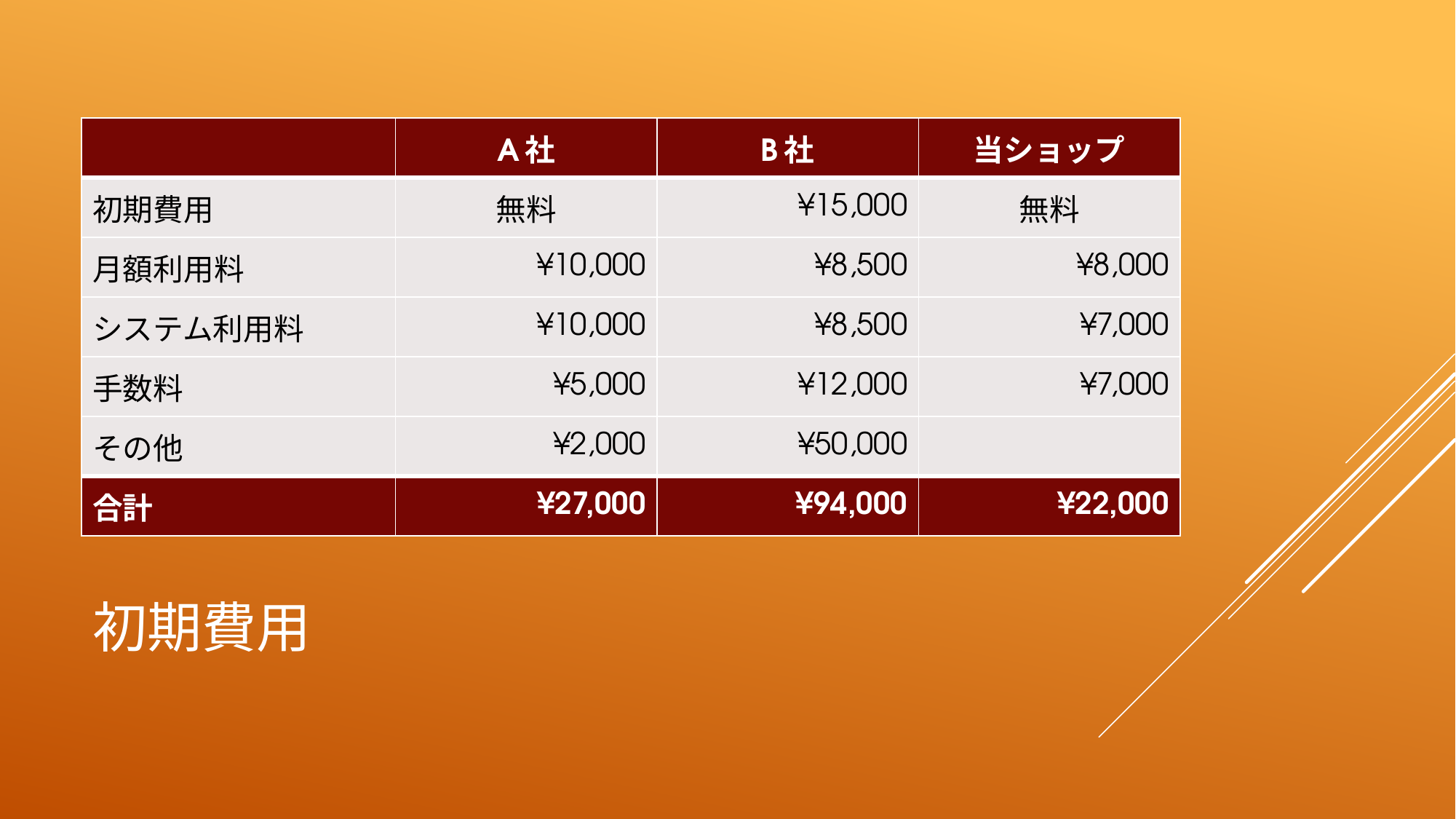

|  | A社 | B社 | 当ショップ |
| --- | --- | --- | --- |
| 初期費用 | 無料 | ¥15,000 | 無料 |
| 月額利用料 | ¥10,000 | ¥8,500 | ¥8,000 |
| システム利用料 | ¥10,000 | ¥8,500 | ¥7,000 |
| 手数料 | ¥5,000 | ¥12,000 | ¥7,000 |
| その他 | ¥2,000 | ¥50,000 |  |
| 合計 | ¥27,000 | ¥94,000 | ¥22,000 |
# 初期費用